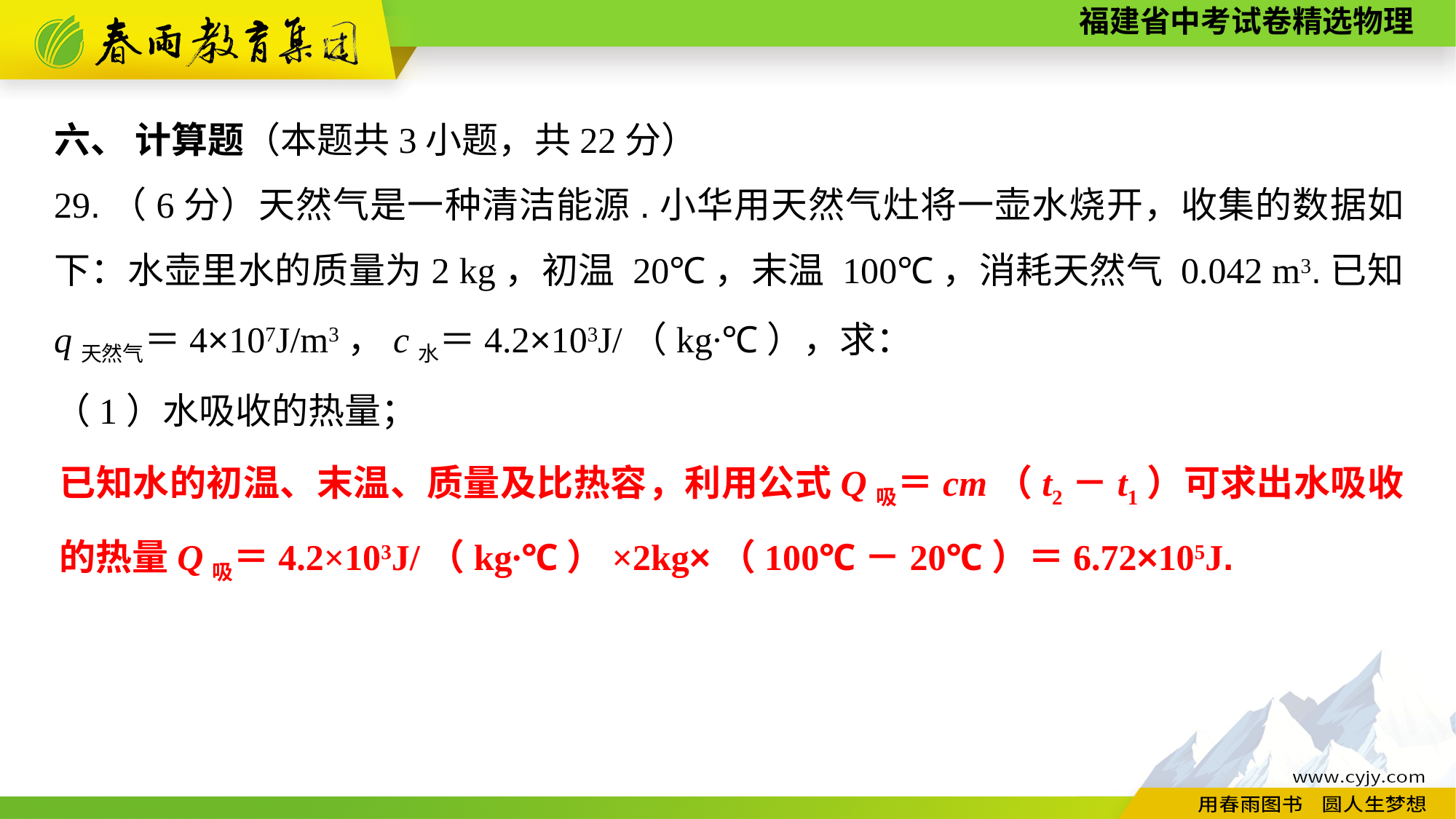

六、 计算题（本题共3小题，共22分）
29.（6分）天然气是一种清洁能源.小华用天然气灶将一壶水烧开，收集的数据如下：水壶里水的质量为2 kg，初温 20℃，末温 100℃，消耗天然气 0.042 m3.已知 q天然气＝4×107J/m3，c水＝4.2×103J/（kg∙℃），求：
（1）水吸收的热量；
已知水的初温、末温、质量及比热容，利用公式Q吸＝cm（t2－t1）可求出水吸收的热量Q吸＝4.2×103J/（kg∙℃）×2kg×（100℃－20℃）＝6.72×105J.